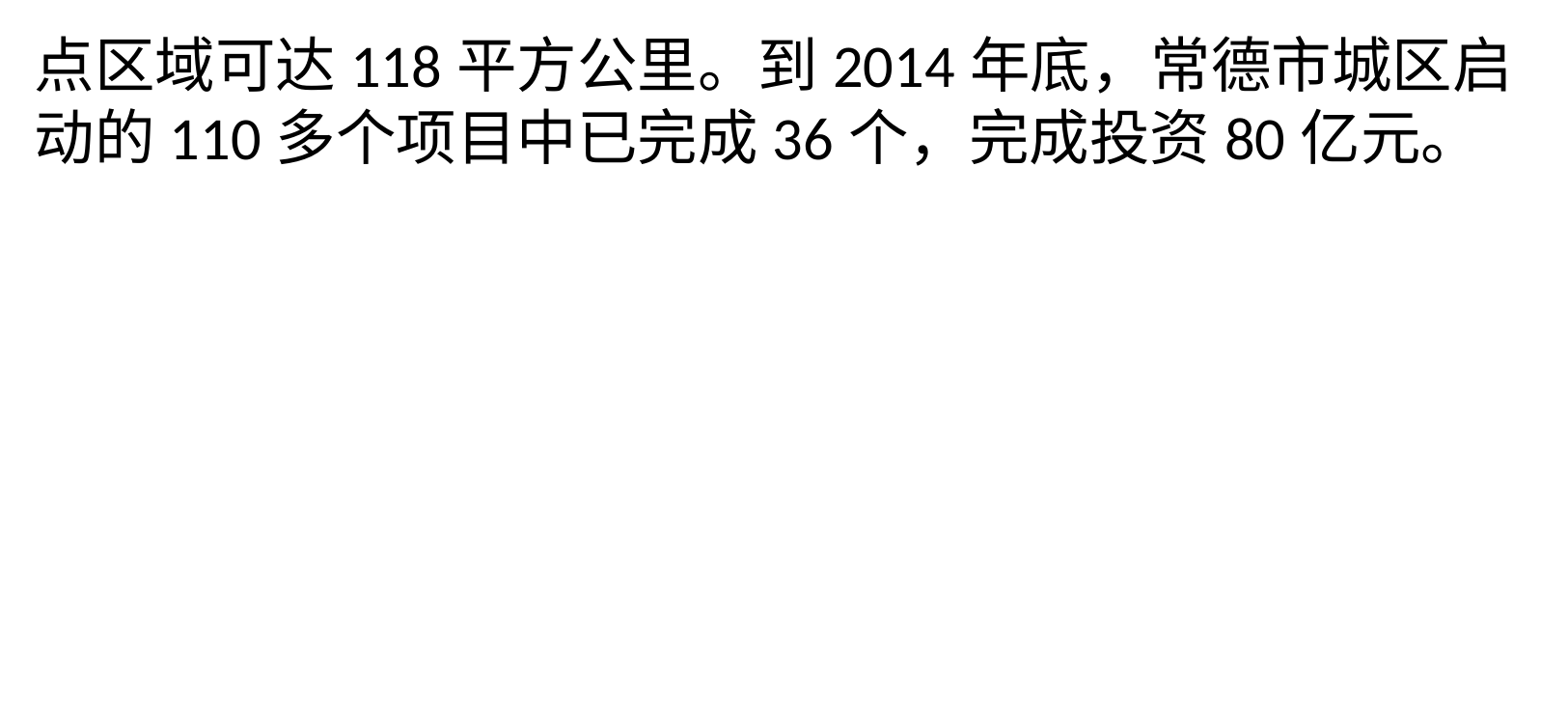

点区域可达118平方公里。到2014年底，常德市城区启动的110多个项目中已完成36个，完成投资80亿元。